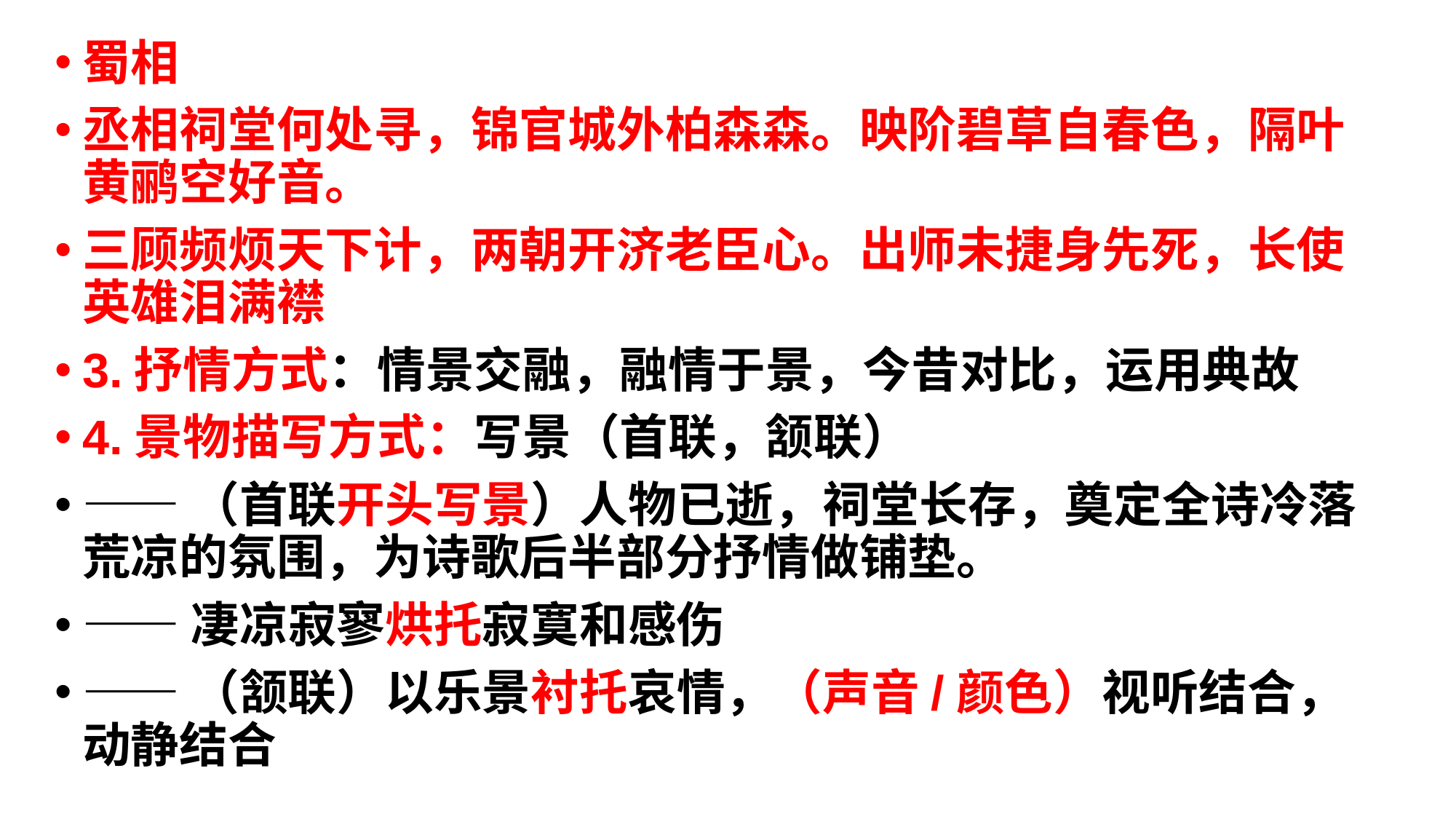

蜀相
丞相祠堂何处寻，锦官城外柏森森。映阶碧草自春色，隔叶黄鹂空好音。
三顾频烦天下计，两朝开济老臣心。出师未捷身先死，长使英雄泪满襟
3.抒情方式：情景交融，融情于景，今昔对比，运用典故
4.景物描写方式：写景（首联，颔联）
——（首联开头写景）人物已逝，祠堂长存，奠定全诗冷落荒凉的氛围，为诗歌后半部分抒情做铺垫。
——凄凉寂寥烘托寂寞和感伤
——（颔联）以乐景衬托哀情，（声音/颜色）视听结合，动静结合